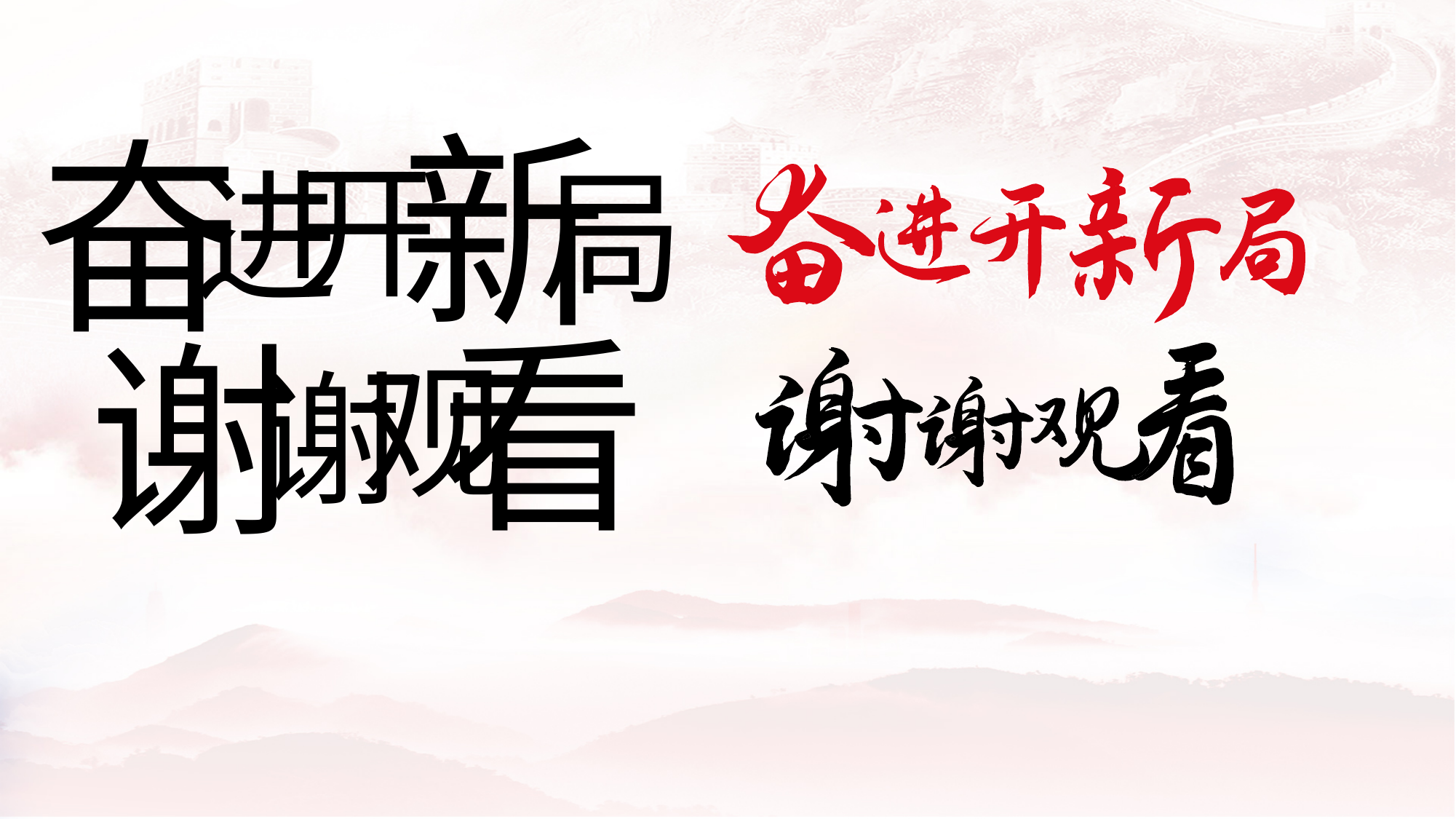

新
奋
开
进
局

看
谢
观
谢